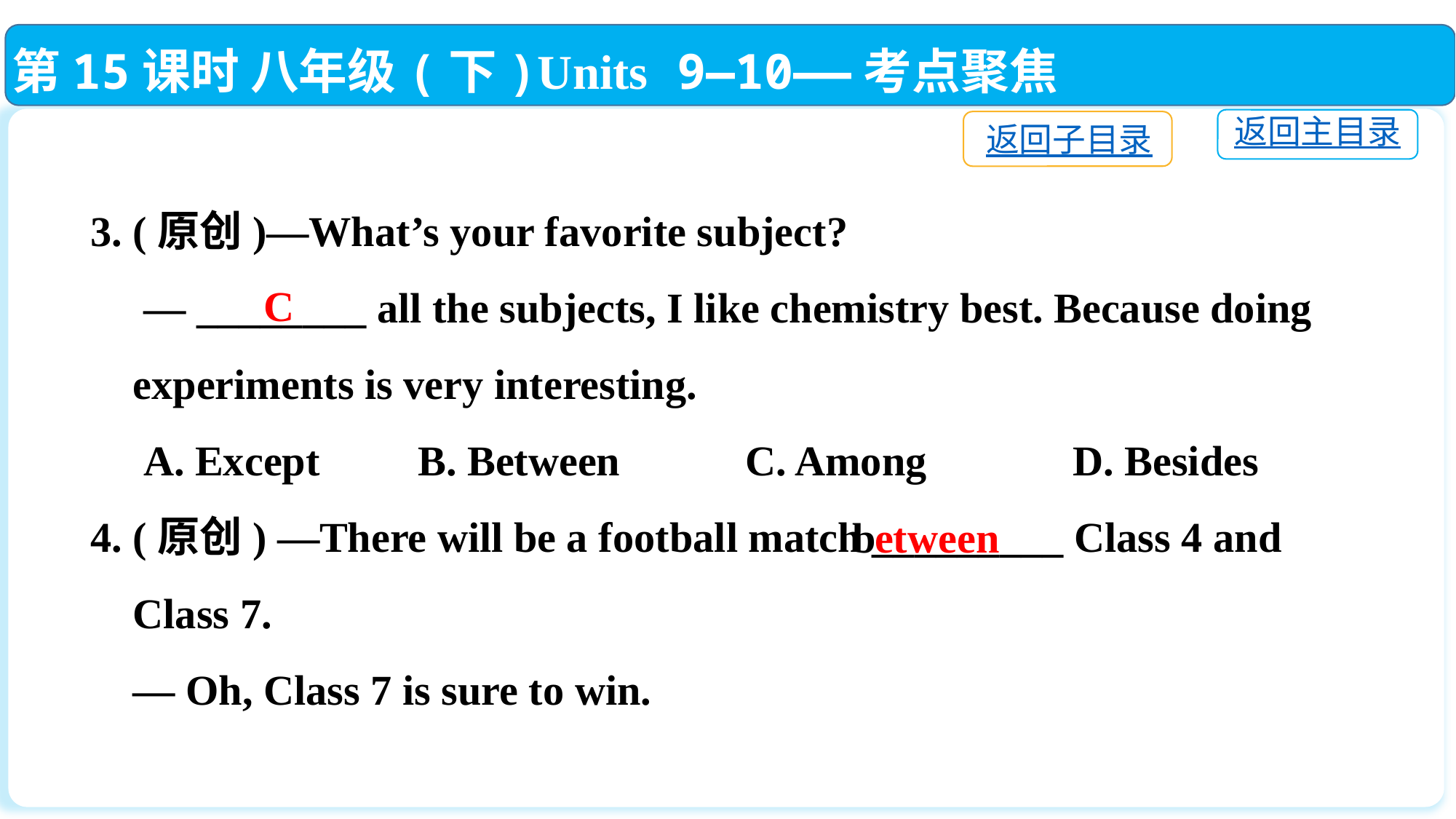

第15课时 八年级(下)Units 9—10——考点聚焦

返回主目录

返回子目录
3. (原创)—What’s your favorite subject?
     — ________ all the subjects, I like chemistry best. Because doing
    experiments is very interesting.
     A. Except	B. Between		C. Among　 	D. Besides
4. (原创) —There will be a football match _________ Class 4 and
    Class 7.
    — Oh, Class 7 is sure to win.
C
b
etween